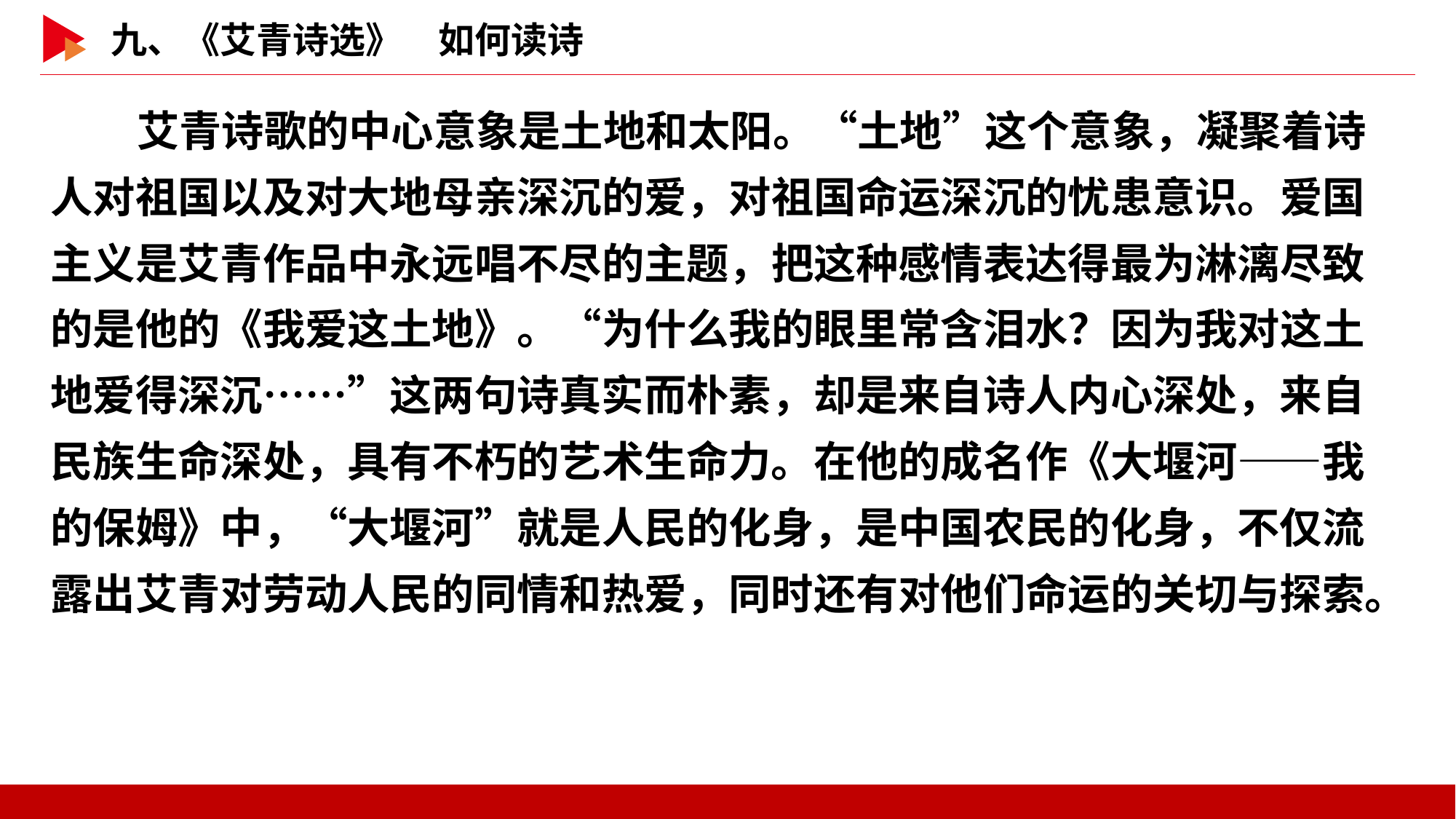

艾青诗歌的中心意象是土地和太阳。“土地”这个意象，凝聚着诗人对祖国以及对大地母亲深沉的爱，对祖国命运深沉的忧患意识。爱国主义是艾青作品中永远唱不尽的主题，把这种感情表达得最为淋漓尽致的是他的《我爱这土地》。“为什么我的眼里常含泪水？因为我对这土地爱得深沉……”这两句诗真实而朴素，却是来自诗人内心深处，来自民族生命深处，具有不朽的艺术生命力。在他的成名作《大堰河——我的保姆》中，“大堰河”就是人民的化身，是中国农民的化身，不仅流露出艾青对劳动人民的同情和热爱，同时还有对他们命运的关切与探索。